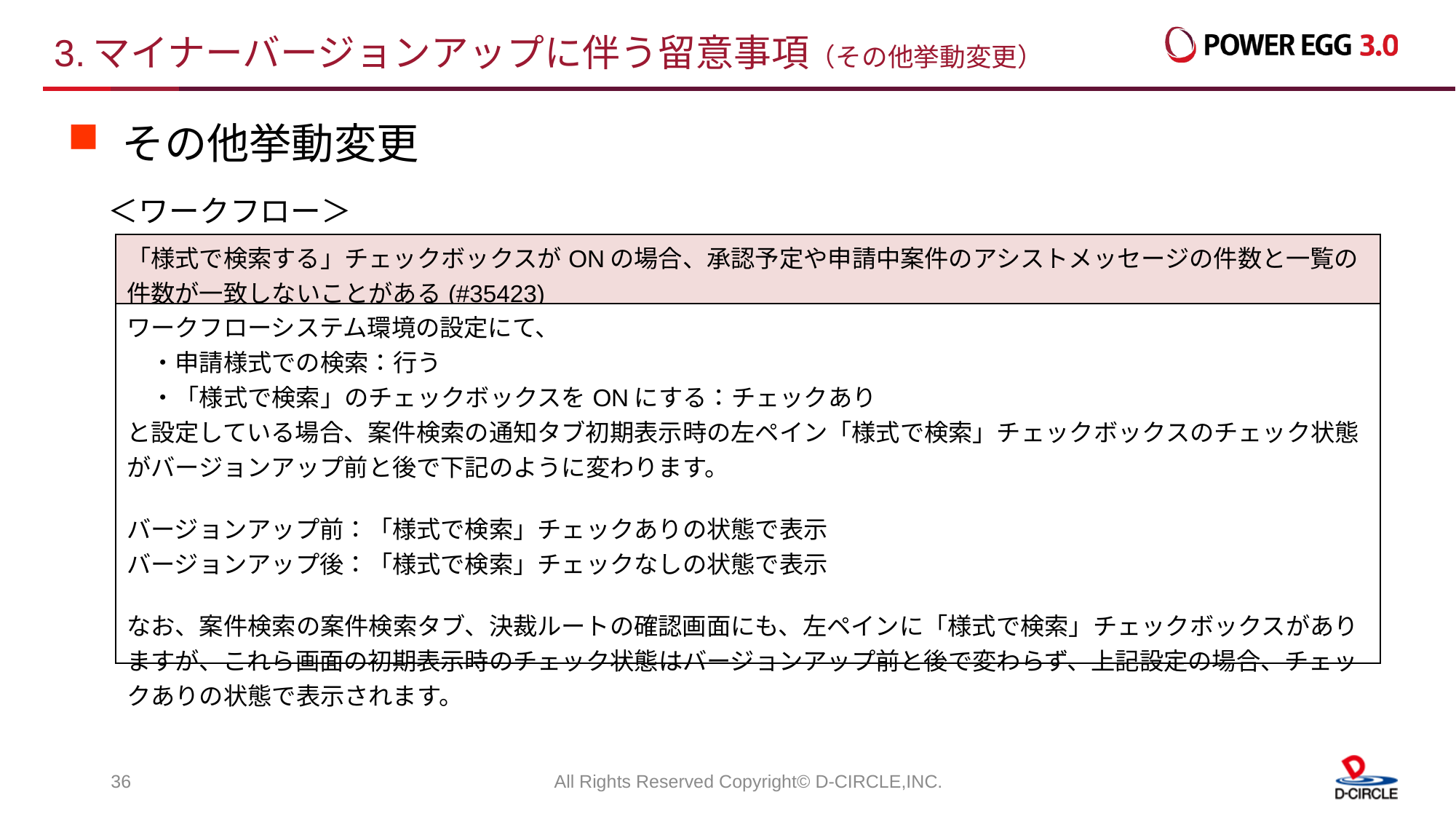

# 3.マイナーバージョンアップに伴う留意事項（その他挙動変更）
その他挙動変更

＜ワークフロー＞
| 「様式で検索する」チェックボックスがONの場合、承認予定や申請中案件のアシストメッセージの件数と一覧の件数が一致しないことがある(#35423) |
| --- |
| ワークフローシステム環境の設定にて、 　・申請様式での検索：行う 　・「様式で検索」のチェックボックスをONにする：チェックあり と設定している場合、案件検索の通知タブ初期表示時の左ペイン「様式で検索」チェックボックスのチェック状態がバージョンアップ前と後で下記のように変わります。 バージョンアップ前：「様式で検索」チェックありの状態で表示 バージョンアップ後：「様式で検索」チェックなしの状態で表示 なお、案件検索の案件検索タブ、決裁ルートの確認画面にも、左ペインに「様式で検索」チェックボックスがありますが、これら画面の初期表示時のチェック状態はバージョンアップ前と後で変わらず、上記設定の場合、チェックありの状態で表示されます。 |
36
All Rights Reserved Copyright© D-CIRCLE,INC.